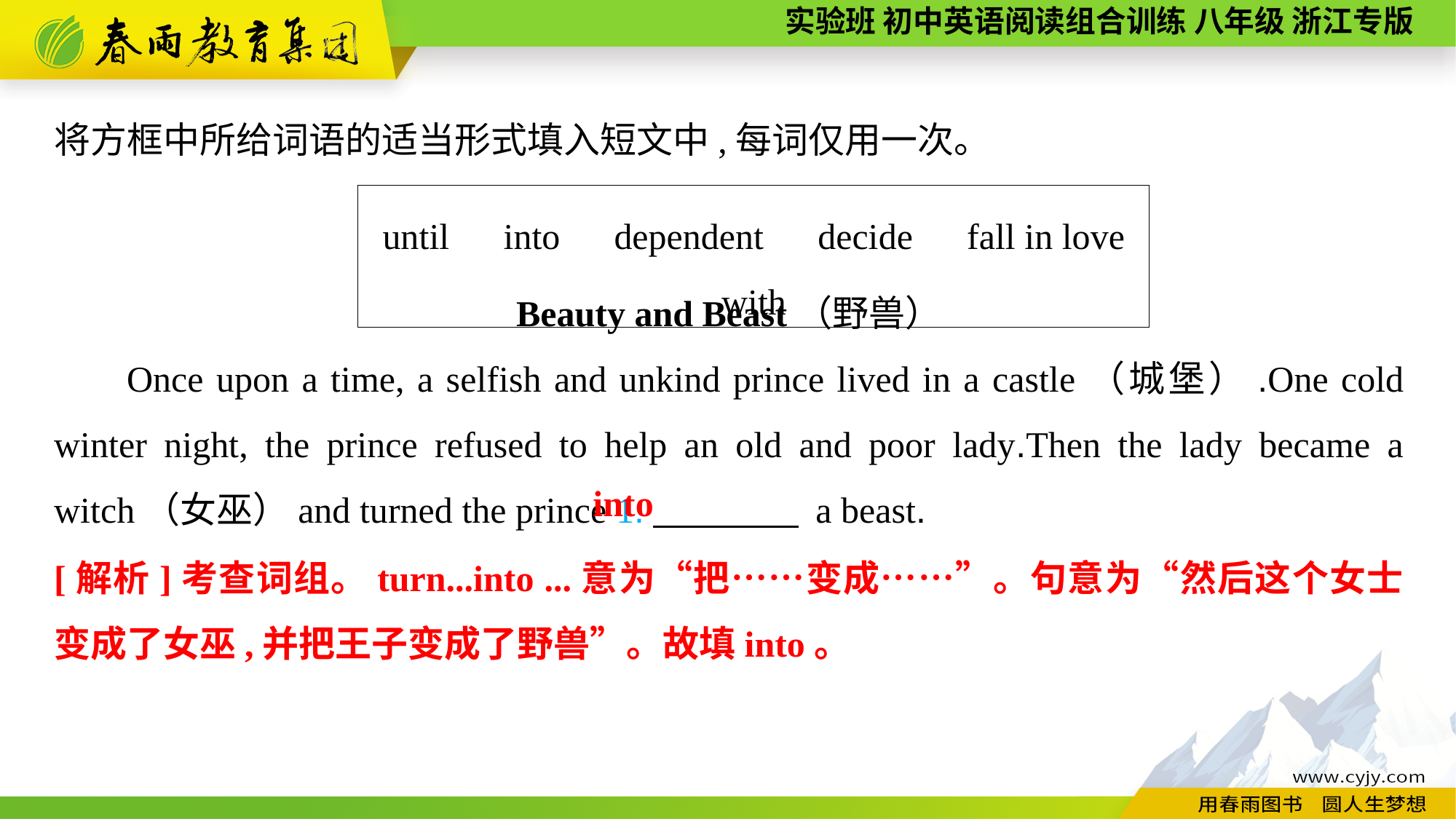

将方框中所给词语的适当形式填入短文中,每词仅用一次。
until　into　dependent　decide　fall in love with
Beauty and Beast（野兽）
Once upon a time, a selfish and unkind prince lived in a castle（城堡）.One cold winter night, the prince refused to help an old and poor lady.Then the lady became a witch（女巫）and turned the prince 1.　　　　 a beast.
into
[解析]考查词组。turn...into ...意为“把……变成……”。句意为“然后这个女士变成了女巫,并把王子变成了野兽”。故填into。